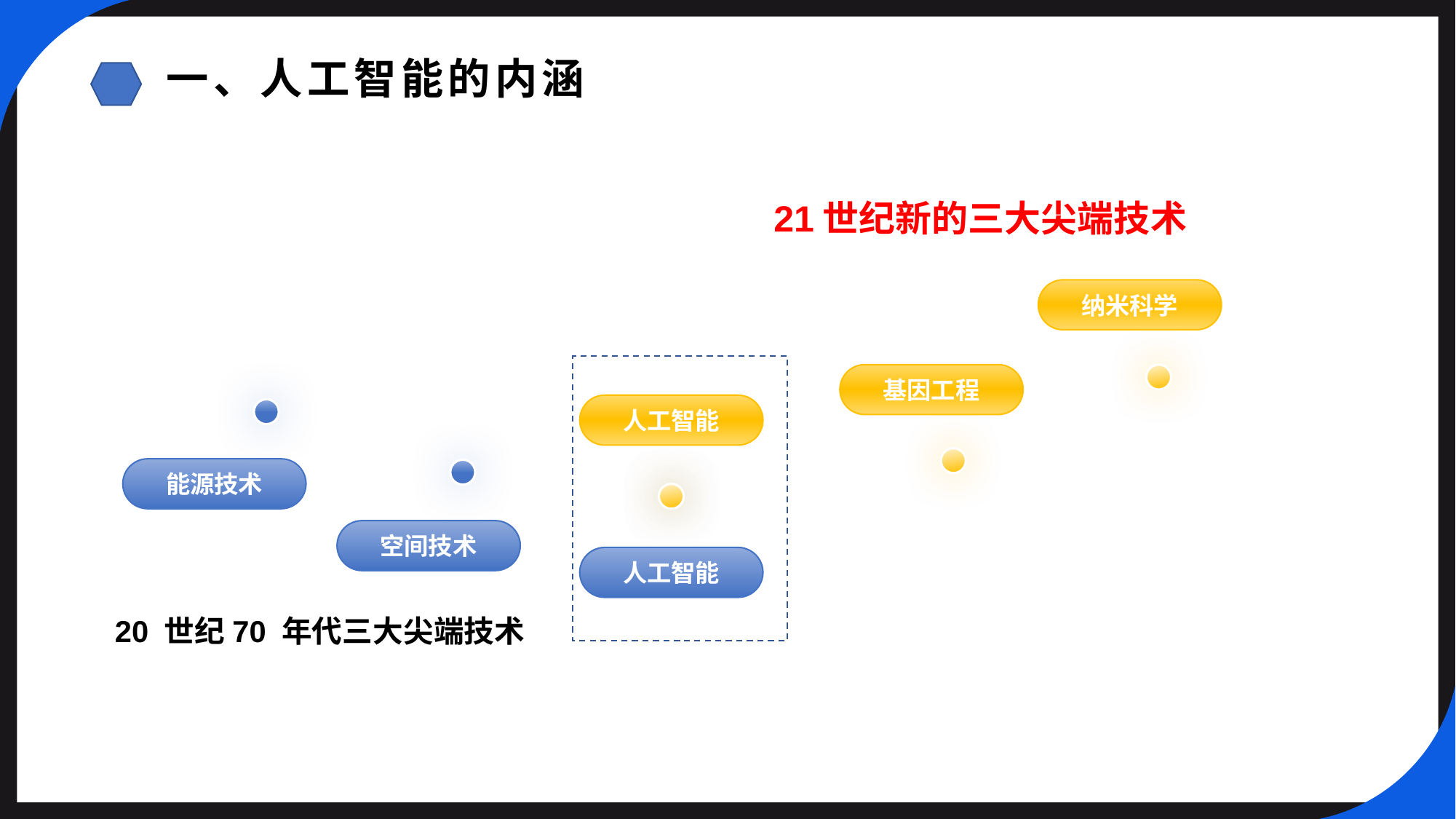

一、人工智能的内涵
21世纪新的三大尖端技术

纳米科学

基因工程

人工智能

能源技术

空间技术
人工智能
20 世纪70 年代三大尖端技术